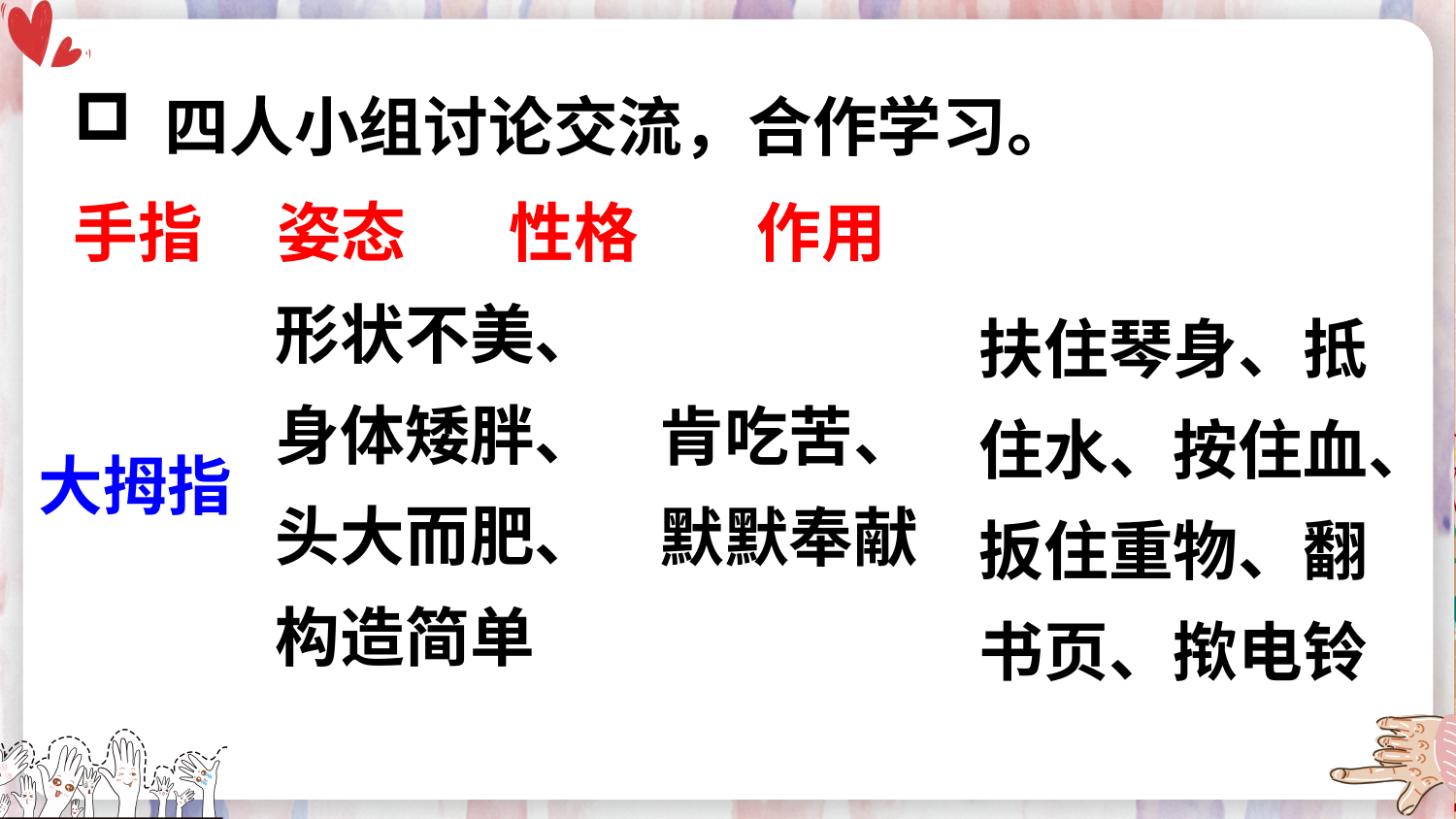

四人小组讨论交流，合作学习。
手指     姿态       性格        作用
形状不美、身体矮胖、头大而肥、构造简单
扶住琴身、抵住水、按住血、扳住重物、翻书页、揿电铃
肯吃苦、默默奉献
大拇指